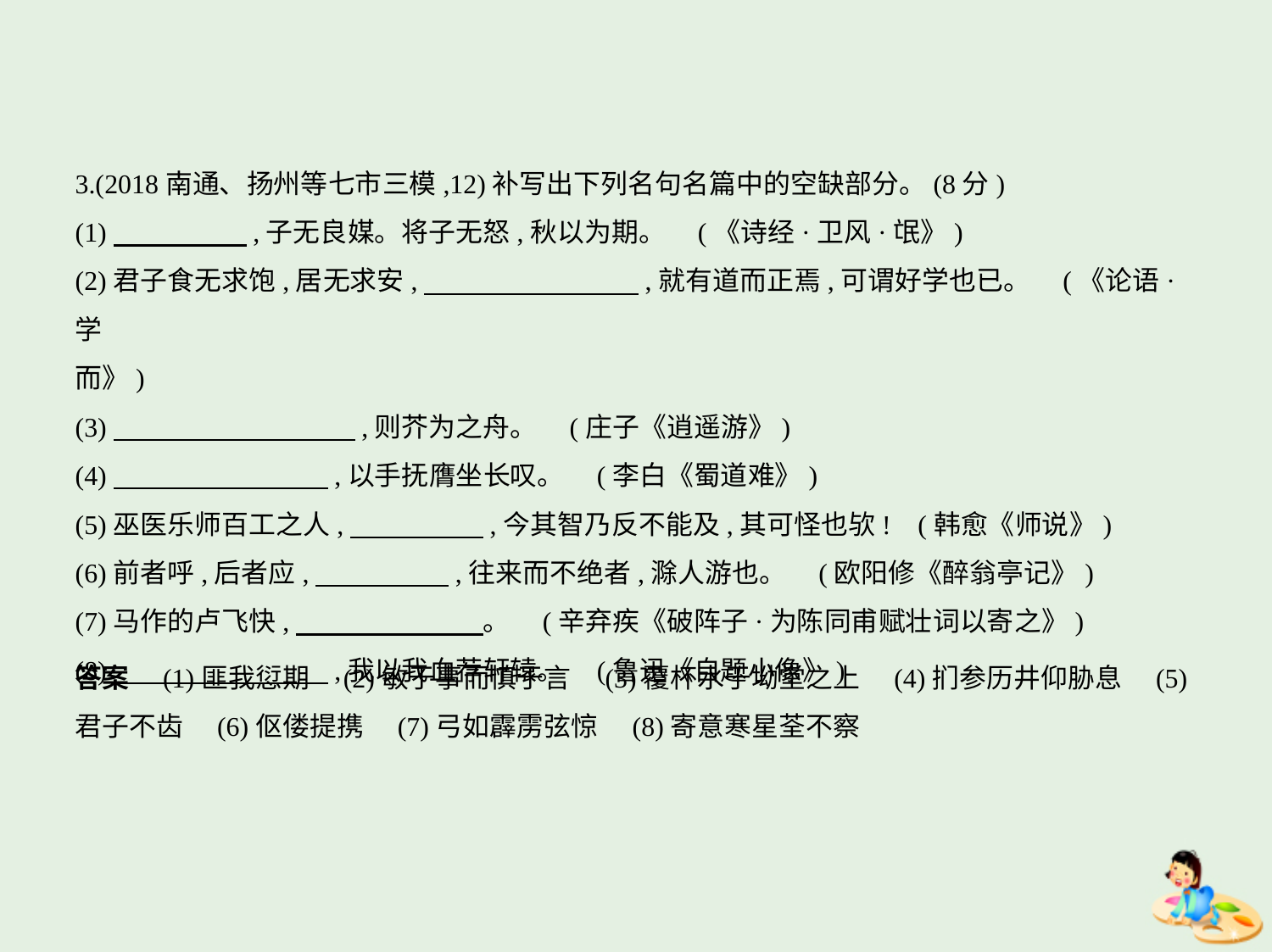

3.(2018南通、扬州等七市三模,12)补写出下列名句名篇中的空缺部分。(8分)
(1)　　　　    ,子无良媒。将子无怒,秋以为期。 (《诗经·卫风·氓》)
(2)君子食无求饱,居无求安,　　　　　　　    ,就有道而正焉,可谓好学也已。 (《论语·学
而》)
(3)　　　　　　　　    ,则芥为之舟。 (庄子《逍遥游》)
(4)　　　　　　　    ,以手抚膺坐长叹。 (李白《蜀道难》)
(5)巫医乐师百工之人,　　　　    ,今其智乃反不能及,其可怪也欤! (韩愈《师说》)
(6)前者呼,后者应,　　　　    ,往来而不绝者,滁人游也。 (欧阳修《醉翁亭记》)
(7)马作的卢飞快,　　　　　　    。 (辛弃疾《破阵子·为陈同甫赋壮词以寄之》)
(8)　　　　　　　    ,我以我血荐轩辕。 (鲁迅《自题小像》)
答案　(1)匪我愆期　(2)敏于事而慎于言　(3)覆杯水于坳堂之上　(4)扪参历井仰胁息　(5)
君子不齿　(6)伛偻提携　(7)弓如霹雳弦惊　(8)寄意寒星荃不察